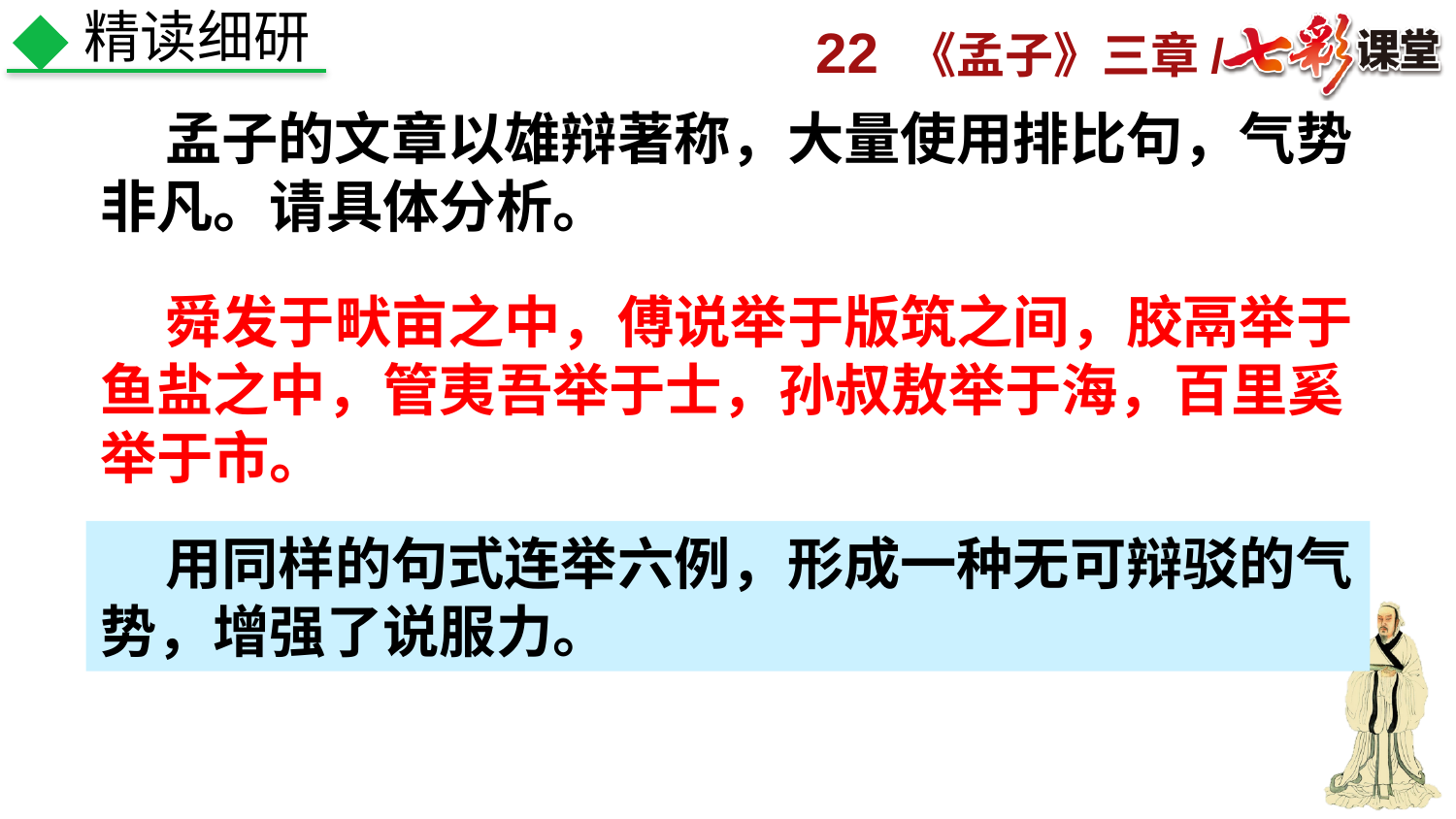

精读细研

    孟子的文章以雄辩著称，大量使用排比句，气势非凡。请具体分析。
    舜发于畎亩之中，傅说举于版筑之间，胶鬲举于鱼盐之中，管夷吾举于士，孙叔敖举于海，百里奚举于市。
    用同样的句式连举六例，形成一种无可辩驳的气势，增强了说服力。